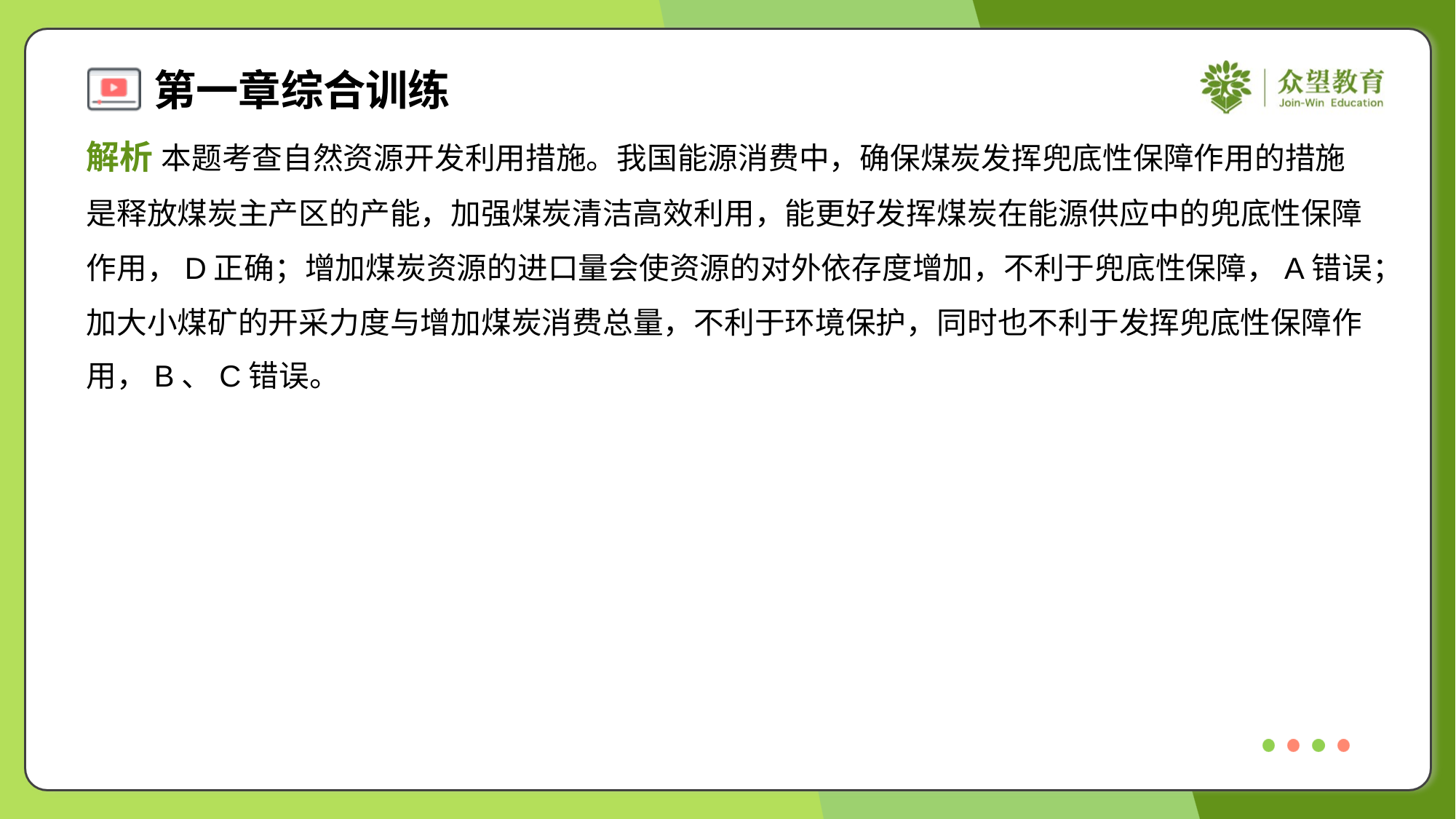

解析 本题考查自然资源开发利用措施。我国能源消费中，确保煤炭发挥兜底性保障作用的措施
是释放煤炭主产区的产能，加强煤炭清洁高效利用，能更好发挥煤炭在能源供应中的兜底性保障
作用，D正确；增加煤炭资源的进口量会使资源的对外依存度增加，不利于兜底性保障，A错误；
加大小煤矿的开采力度与增加煤炭消费总量，不利于环境保护，同时也不利于发挥兜底性保障作
用，B、C错误。